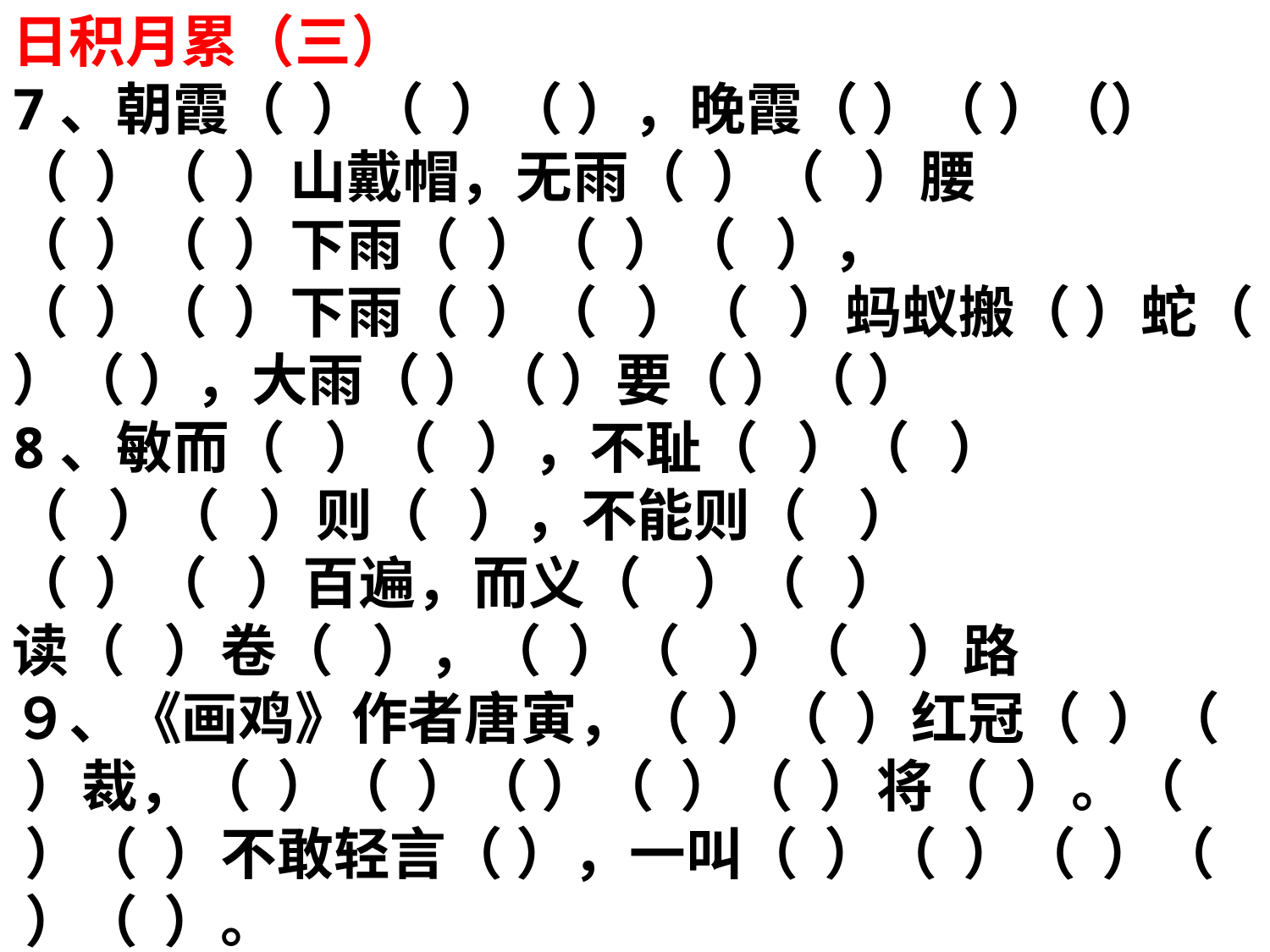

日积月累（三）
7、朝霞（  ）（  ）（ ），晚霞（ ）（ ）（）
（  ）（  ）山戴帽，无雨（  ）（   ）腰
（  ）（  ）下雨（  ）（  ）（   ），
（  ）（  ）下雨（  ）（   ）（   ）蚂蚁搬（ ）蛇（ ）（ ），大雨（ ）（ ）要（ ）（ ）
8、敏而（   ）（   ），不耻（   ）（   ）
（   ）（   ）则（   ），不能则（    ）
（  ）（   ）百遍，而义（    ）（   ）
读（   ）卷（   ），（  ）（　）（　）路
９、《画鸡》作者唐寅，（  ）（  ）红冠（  ）（  ）裁，（  ）（  ）（ ）（  ）（  ）将（  ）。（  ）（  ）不敢轻言（ ），一叫（  ）（  ）（  ）（  ）（  ）。